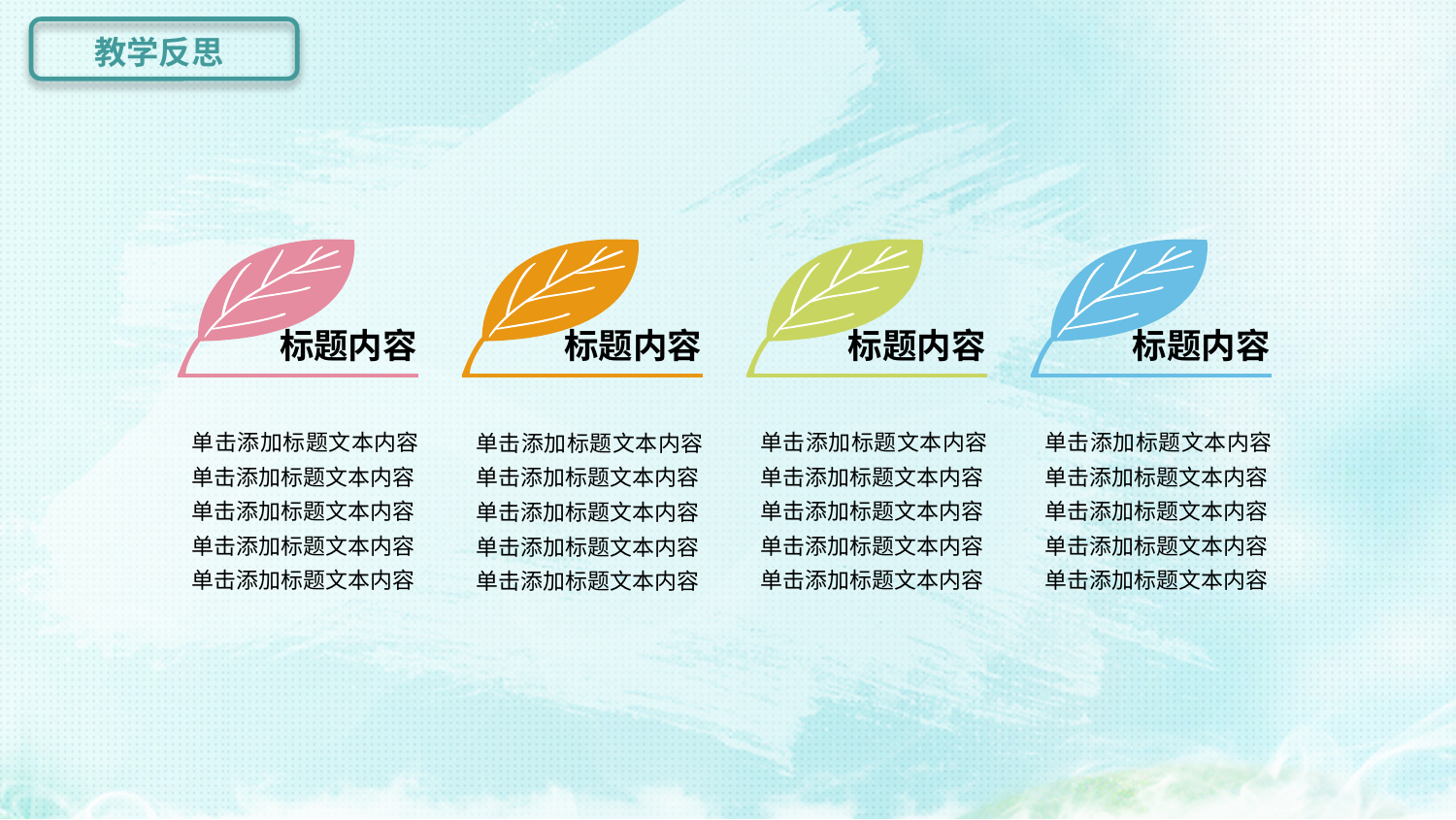

教学反思

标题内容
标题内容
标题内容
标题内容
单击添加标题文本内容单击添加标题文本内容
单击添加标题文本内容
单击添加标题文本内容
单击添加标题文本内容
单击添加标题文本内容单击添加标题文本内容
单击添加标题文本内容
单击添加标题文本内容
单击添加标题文本内容
单击添加标题文本内容单击添加标题文本内容
单击添加标题文本内容
单击添加标题文本内容
单击添加标题文本内容
单击添加标题文本内容单击添加标题文本内容
单击添加标题文本内容
单击添加标题文本内容
单击添加标题文本内容